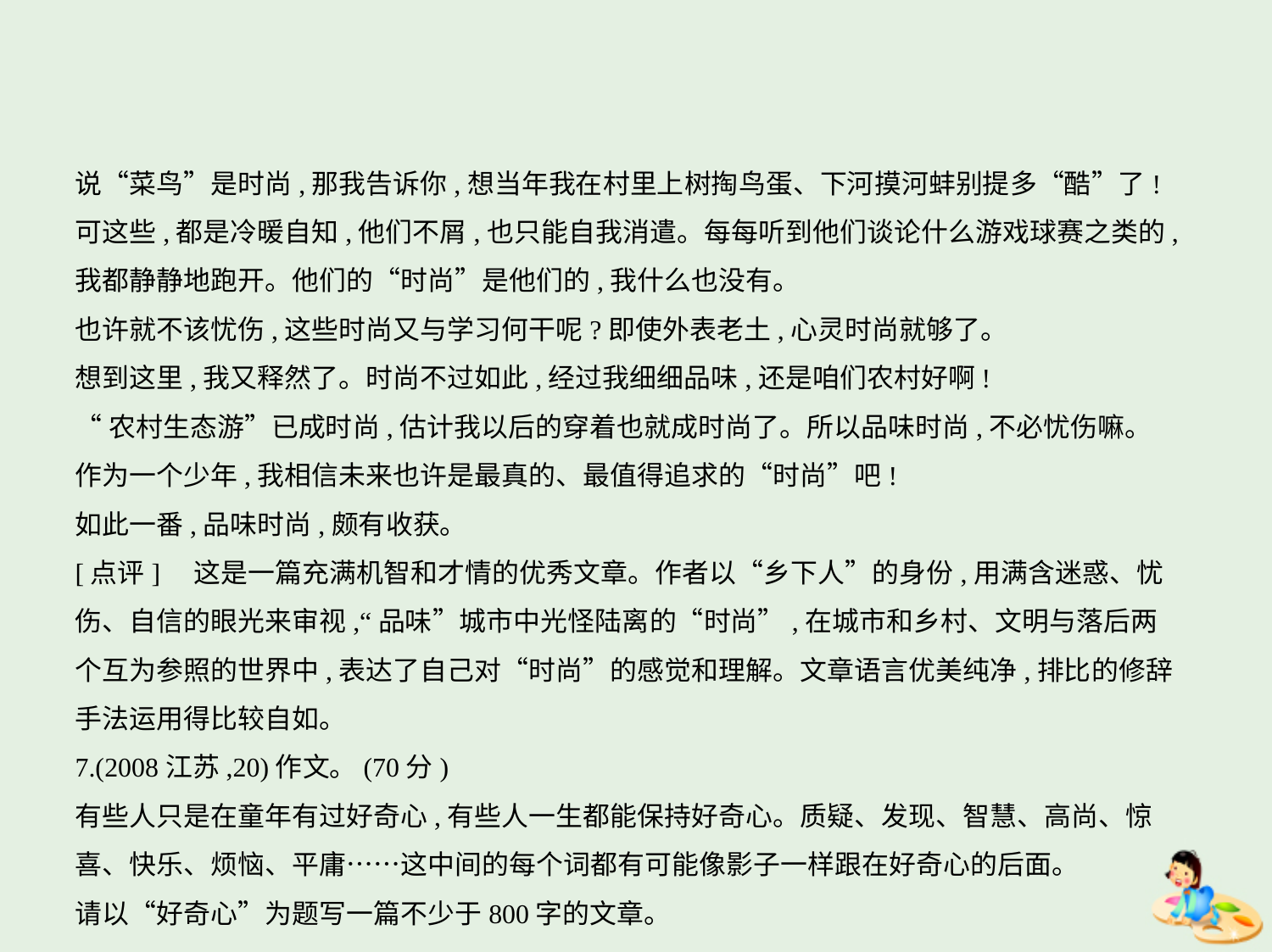

说“菜鸟”是时尚,那我告诉你,想当年我在村里上树掏鸟蛋、下河摸河蚌别提多“酷”了!
可这些,都是冷暖自知,他们不屑,也只能自我消遣。每每听到他们谈论什么游戏球赛之类的,
我都静静地跑开。他们的“时尚”是他们的,我什么也没有。
也许就不该忧伤,这些时尚又与学习何干呢?即使外表老土,心灵时尚就够了。
想到这里,我又释然了。时尚不过如此,经过我细细品味,还是咱们农村好啊!
“农村生态游”已成时尚,估计我以后的穿着也就成时尚了。所以品味时尚,不必忧伤嘛。
作为一个少年,我相信未来也许是最真的、最值得追求的“时尚”吧!
如此一番,品味时尚,颇有收获。
[点评]　这是一篇充满机智和才情的优秀文章。作者以“乡下人”的身份,用满含迷惑、忧
伤、自信的眼光来审视,“品味”城市中光怪陆离的“时尚”,在城市和乡村、文明与落后两
个互为参照的世界中,表达了自己对“时尚”的感觉和理解。文章语言优美纯净,排比的修辞
手法运用得比较自如。
7.(2008江苏,20)作文。(70分)
有些人只是在童年有过好奇心,有些人一生都能保持好奇心。质疑、发现、智慧、高尚、惊
喜、快乐、烦恼、平庸……这中间的每个词都有可能像影子一样跟在好奇心的后面。
请以“好奇心”为题写一篇不少于800字的文章。